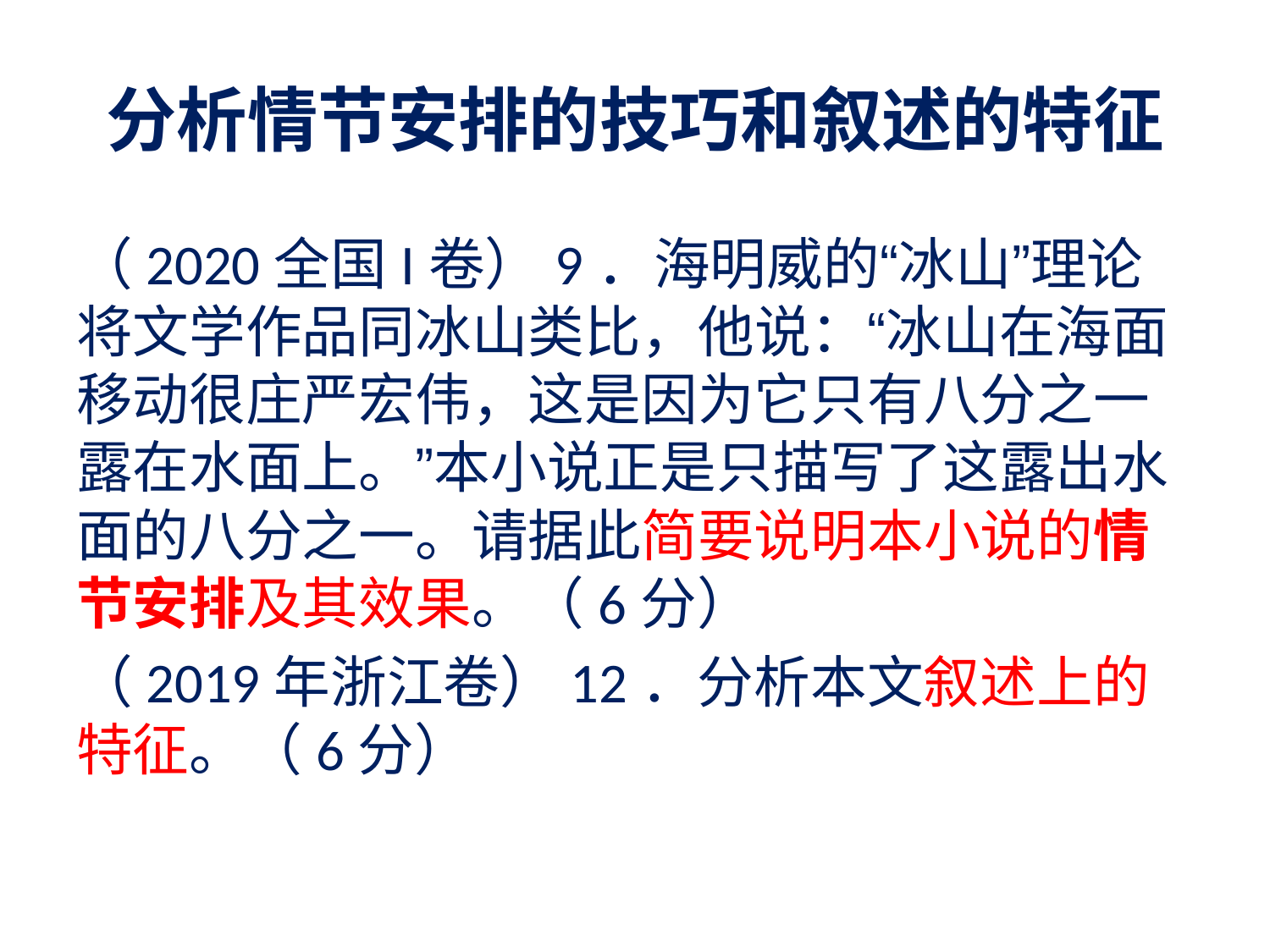

# 分析情节安排的技巧和叙述的特征
（2020全国I卷）9．海明威的“冰山”理论将文学作品同冰山类比，他说：“冰山在海面移动很庄严宏伟，这是因为它只有八分之一露在水面上。”本小说正是只描写了这露出水面的八分之一。请据此简要说明本小说的情节安排及其效果。（6分）
（2019年浙江卷）12．分析本文叙述上的特征。（6分）